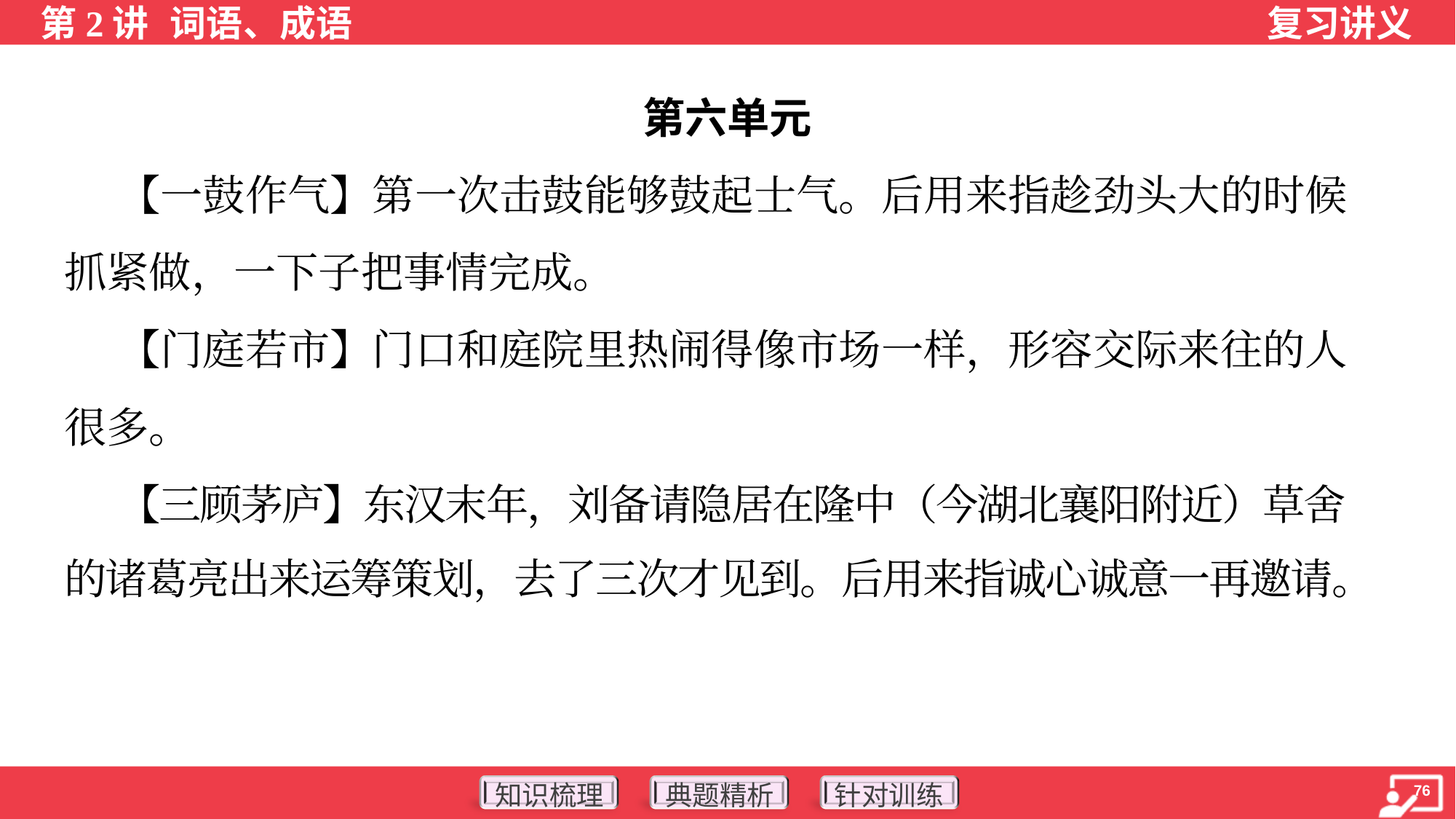

第六单元
    【一鼓作气】第一次击鼓能够鼓起士气。后用来指趁劲头大的时候
抓紧做，一下子把事情完成。
    【门庭若市】门口和庭院里热闹得像市场一样，形容交际来往的人
很多。
    【三顾茅庐】东汉末年，刘备请隐居在隆中（今湖北襄阳附近）草舍
的诸葛亮出来运筹策划，去了三次才见到。后用来指诚心诚意一再邀请。